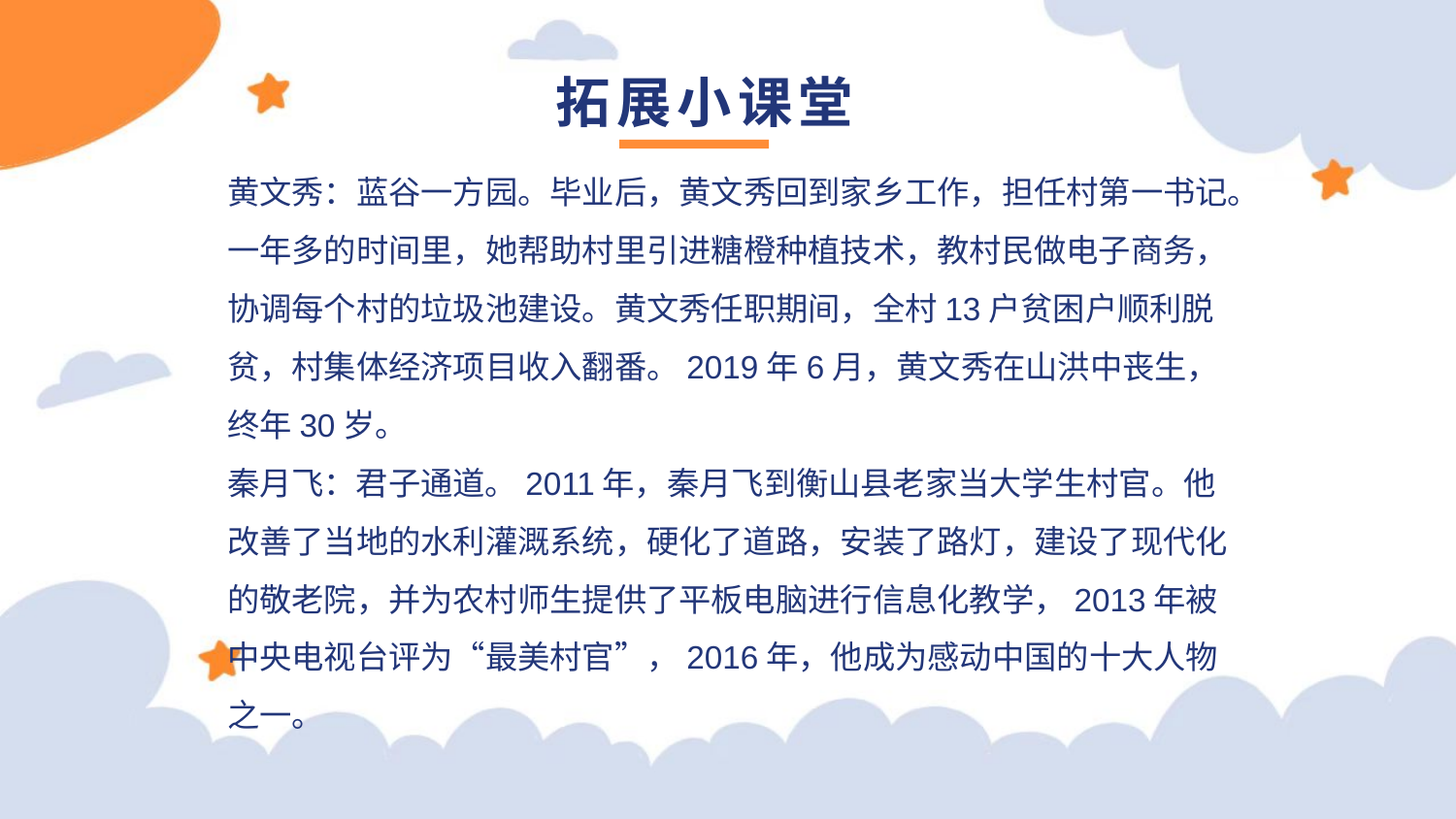

拓展小课堂

黄文秀：蓝谷一方园。毕业后，黄文秀回到家乡工作，担任村第一书记。一年多的时间里，她帮助村里引进糖橙种植技术，教村民做电子商务，协调每个村的垃圾池建设。黄文秀任职期间，全村13户贫困户顺利脱贫，村集体经济项目收入翻番。2019年6月，黄文秀在山洪中丧生，终年30岁。
秦月飞：君子通道。2011年，秦月飞到衡山县老家当大学生村官。他改善了当地的水利灌溉系统，硬化了道路，安装了路灯，建设了现代化的敬老院，并为农村师生提供了平板电脑进行信息化教学，2013年被中央电视台评为“最美村官”，2016年，他成为感动中国的十大人物之一。